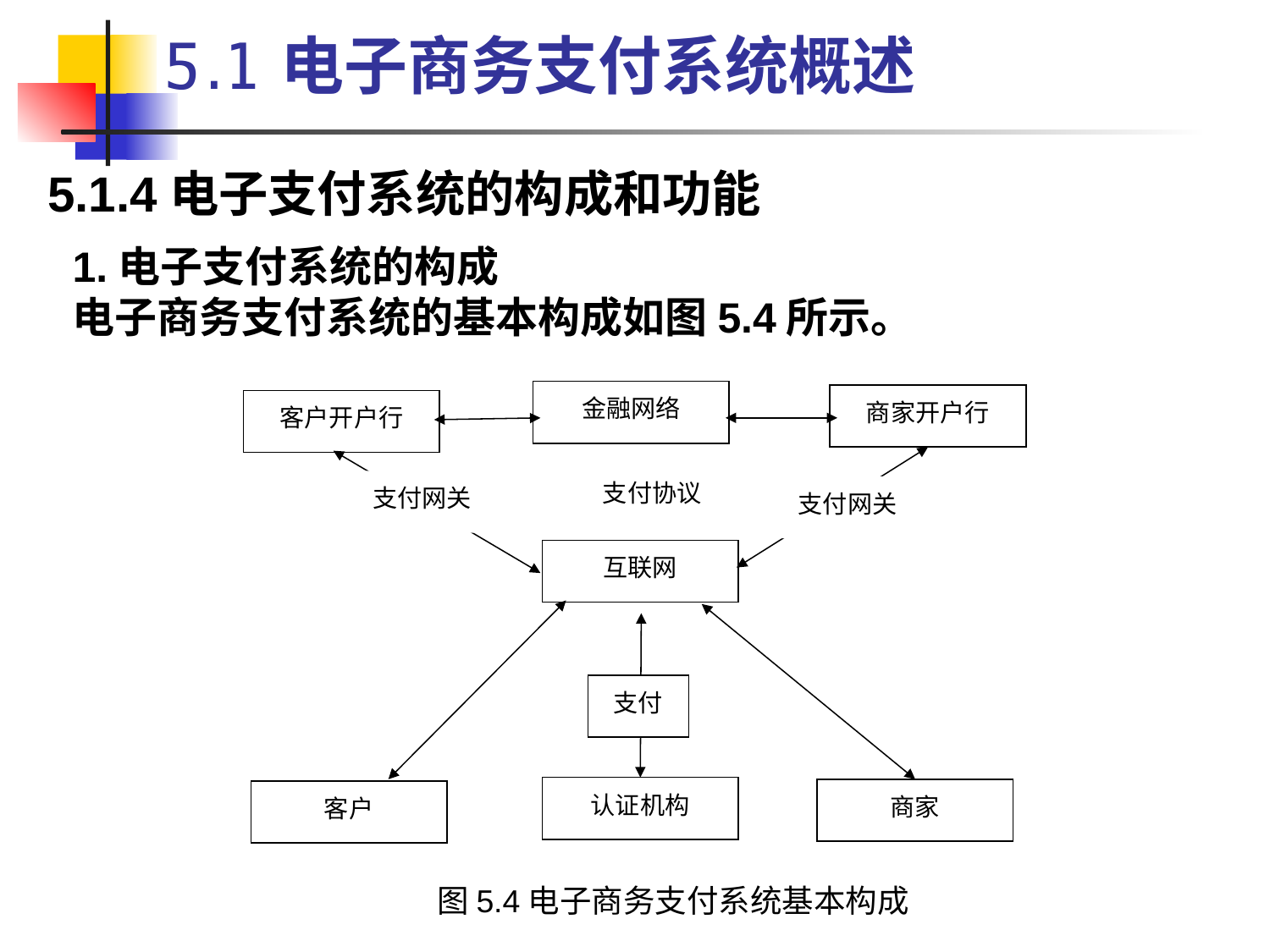

5.1电子商务支付系统概述
5.1.4电子支付系统的构成和功能
1.电子支付系统的构成
电子商务支付系统的基本构成如图5.4所示。
金融网络
商家开户行
客户开户行
支付协议
支付网关
支付网关
互联网
支付
认证机构
商家
客户
图5.4电子商务支付系统基本构成